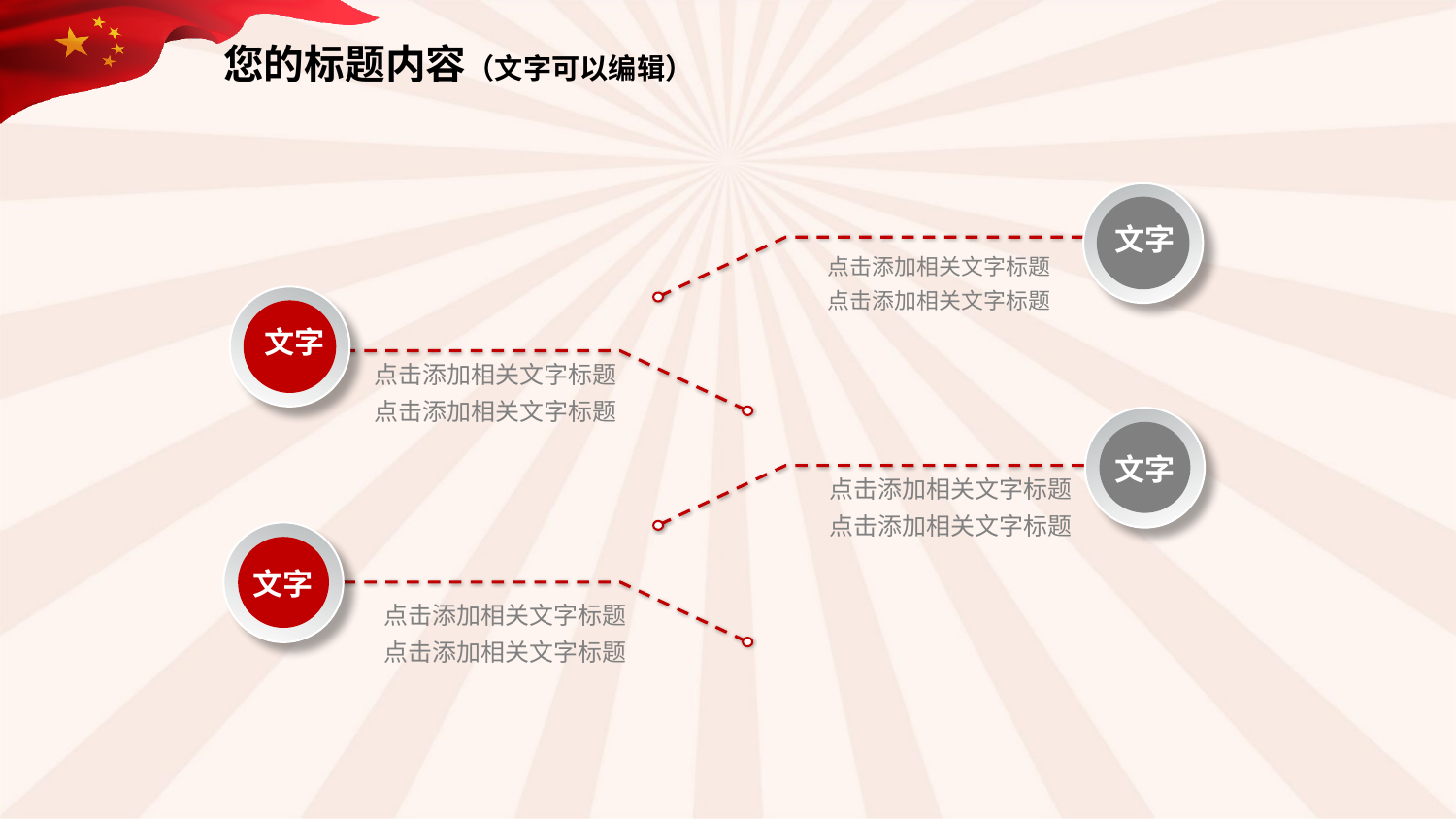

您的标题内容（文字可以编辑）

文字

点击添加相关文字标题
点击添加相关文字标题

文字

点击添加相关文字标题
点击添加相关文字标题

文字

点击添加相关文字标题
点击添加相关文字标题

文字

点击添加相关文字标题
点击添加相关文字标题